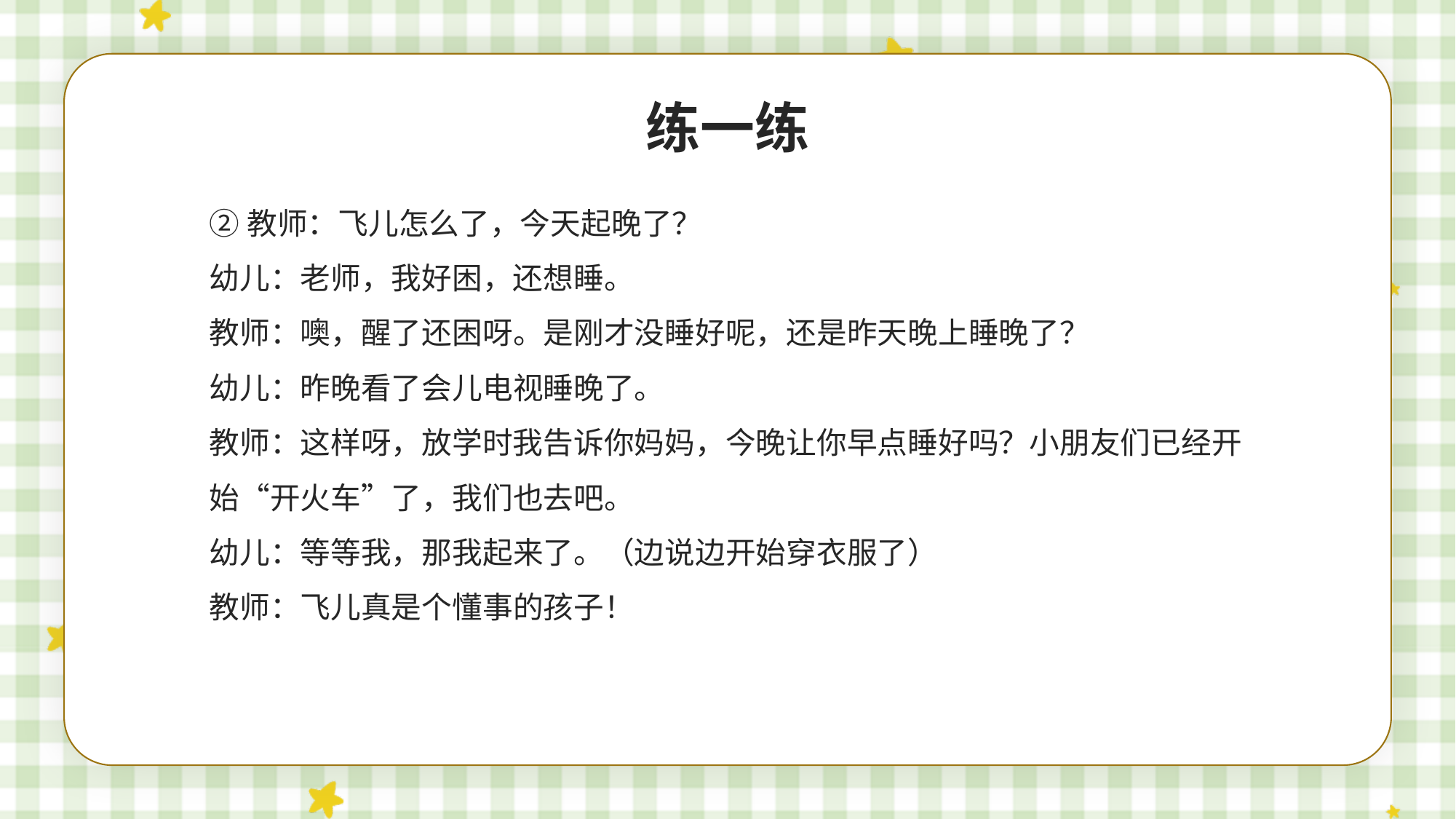

练一练
②教师：飞儿怎么了，今天起晚了？
幼儿：老师，我好困，还想睡。
教师：噢，醒了还困呀。是刚才没睡好呢，还是昨天晚上睡晚了？
幼儿：昨晚看了会儿电视睡晚了。
教师：这样呀，放学时我告诉你妈妈，今晚让你早点睡好吗？小朋友们已经开
始“开火车”了，我们也去吧。
幼儿：等等我，那我起来了。（边说边开始穿衣服了）
教师：飞儿真是个懂事的孩子！